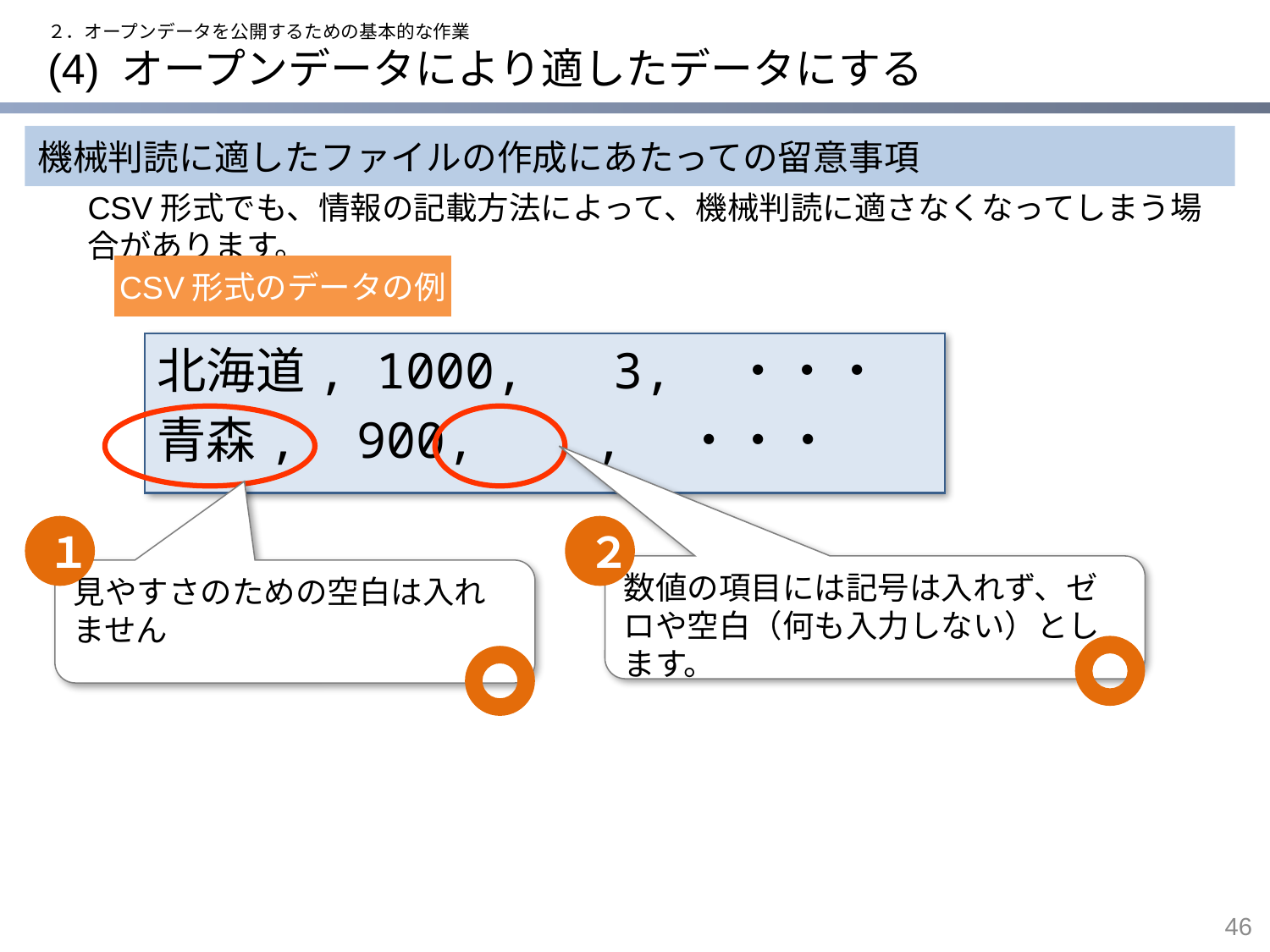

２．オープンデータを公開するための基本的な作業
# (4) オープンデータにより適したデータにする
機械判読に適したファイルの作成にあたっての留意事項
CSV形式でも、情報の記載方法によって、機械判読に適さなくなってしまう場合があります。
CSV形式のデータの例
北海道, 1000,   3,　・・・
青森,  900,    ,　・・・

１
２
数値の項目には記号は入れず、ゼロや空白（何も入力しない）とします。
見やすさのための空白は入れません

46